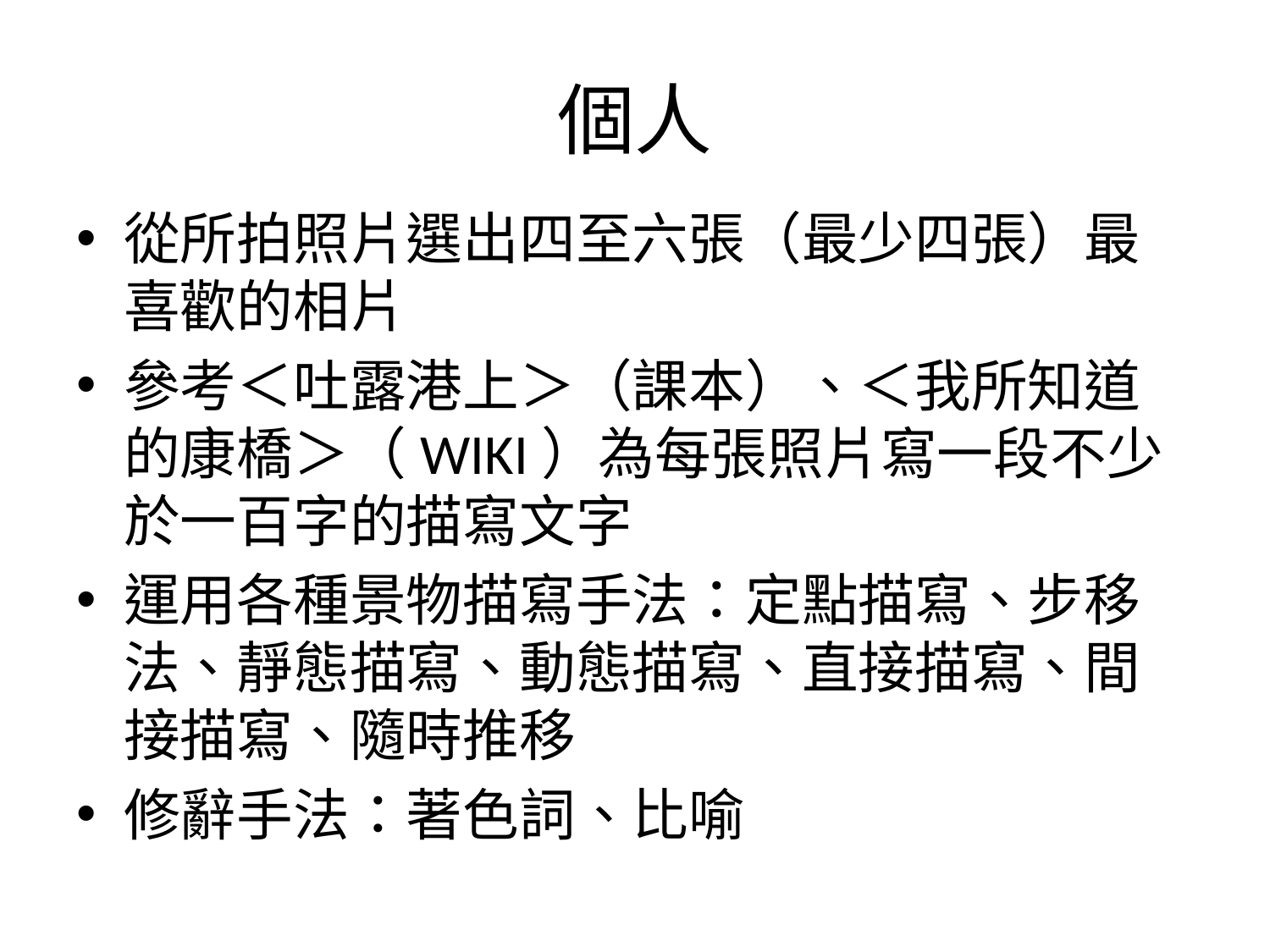

# 個人
從所拍照片選出四至六張（最少四張）最喜歡的相片
參考＜吐露港上＞（課本）、＜我所知道的康橋＞（WIKI）為每張照片寫一段不少於一百字的描寫文字
運用各種景物描寫手法：定點描寫、步移法、靜態描寫、動態描寫、直接描寫、間接描寫、隨時推移
修辭手法：著色詞、比喻